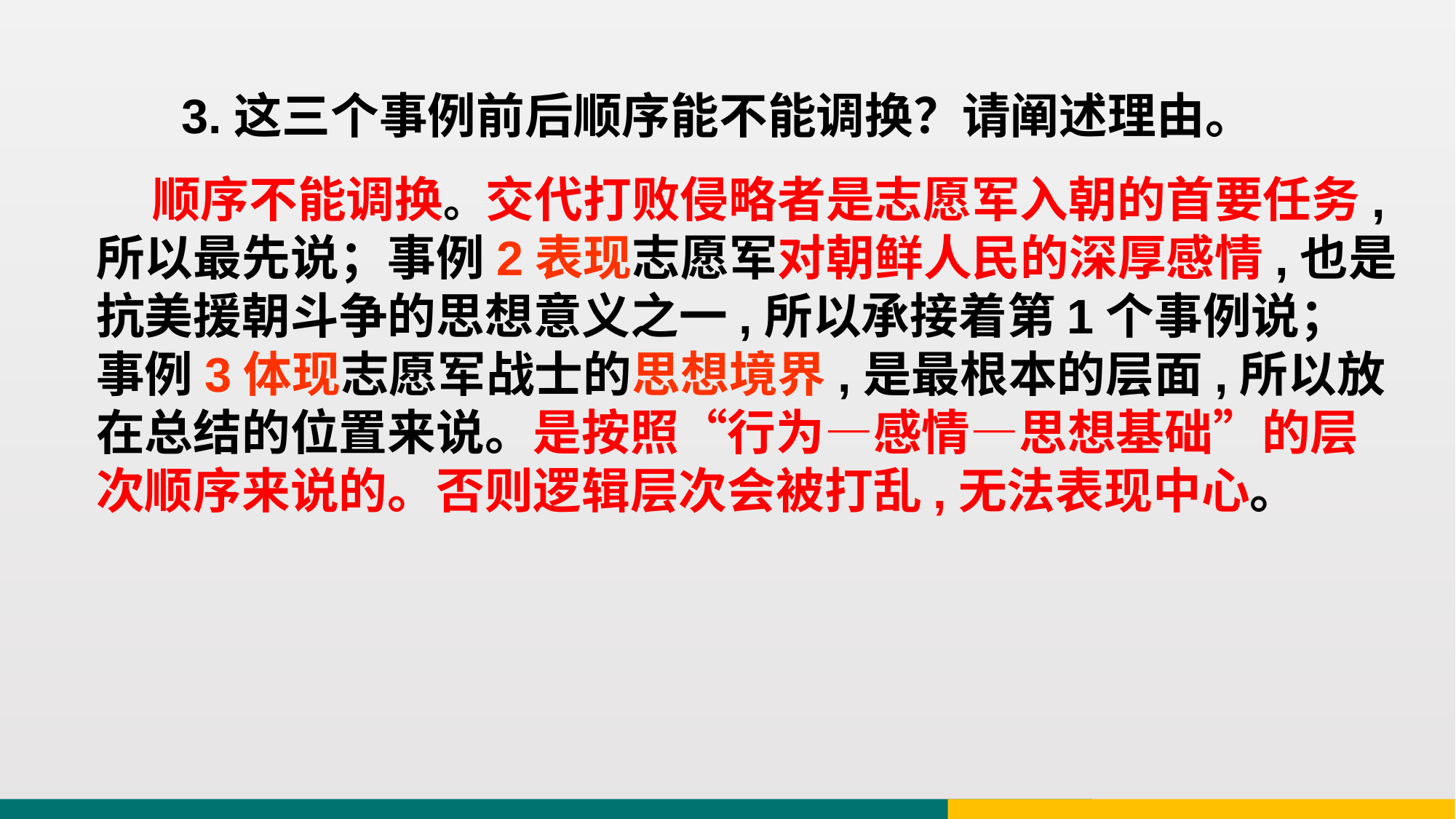

3.这三个事例前后顺序能不能调换？请阐述理由。
    顺序不能调换。交代打败侵略者是志愿军入朝的首要任务,所以最先说；事例2表现志愿军对朝鲜人民的深厚感情,也是抗美援朝斗争的思想意义之一,所以承接着第1个事例说； 事例3体现志愿军战士的思想境界,是最根本的层面,所以放在总结的位置来说。是按照“行为—感情—思想基础”的层次顺序来说的。否则逻辑层次会被打乱,无法表现中心。